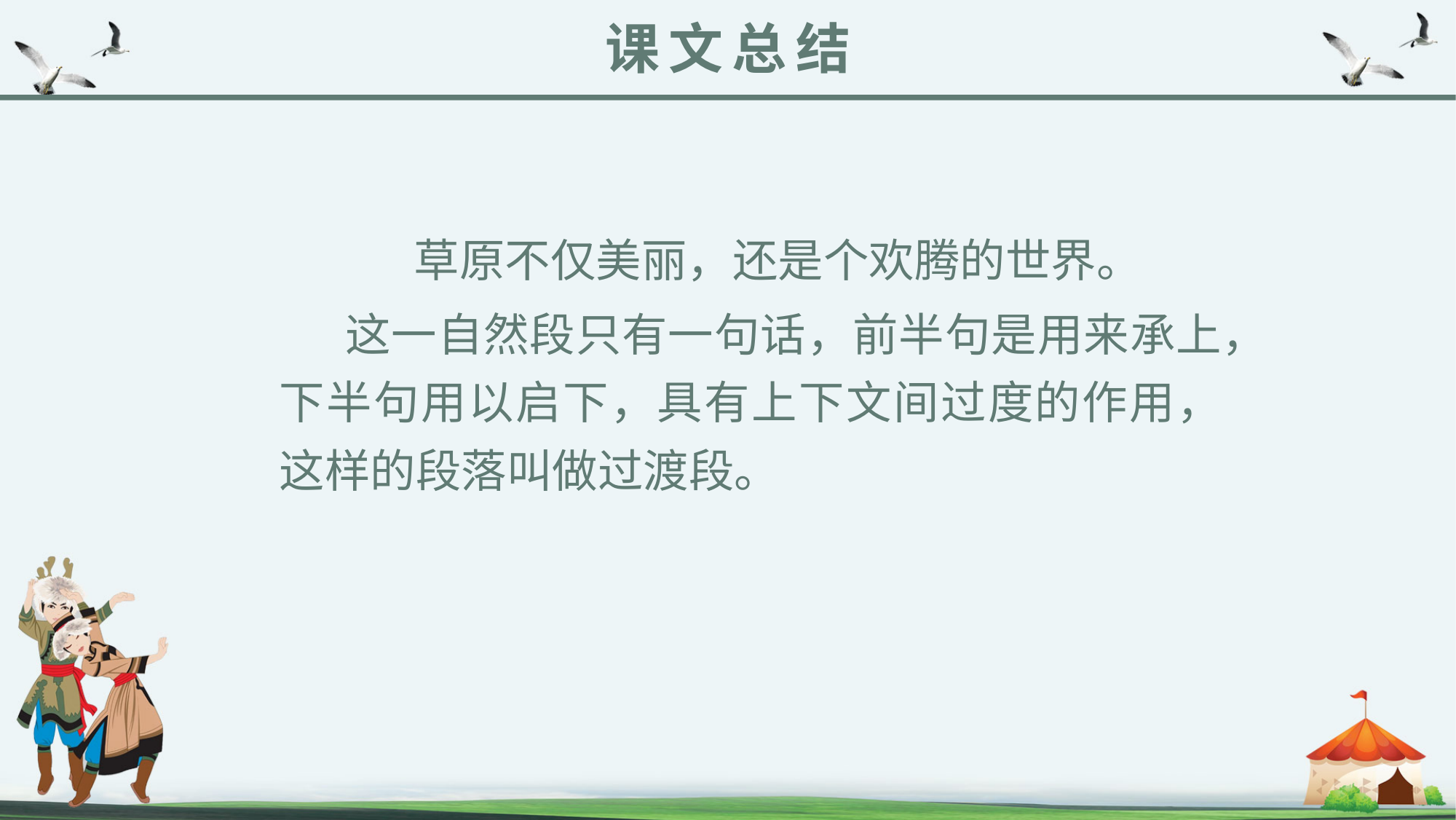

课文总结

草原不仅美丽，还是个欢腾的世界。
     这一自然段只有一句话，前半句是用来承上，下半句用以启下，具有上下文间过度的作用，这样的段落叫做过渡段。